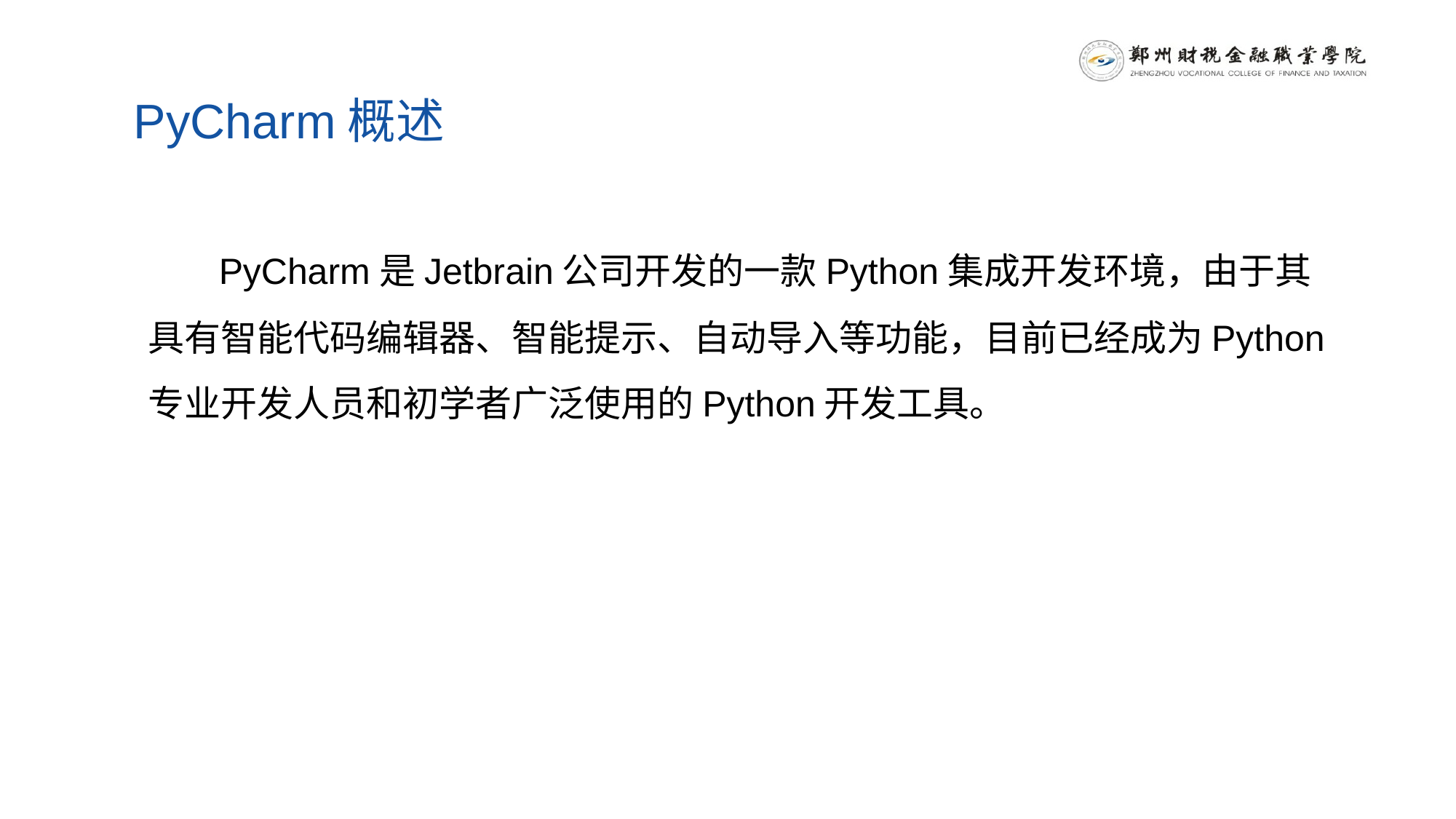

PyCharm概述
      PyCharm是Jetbrain公司开发的一款Python集成开发环境，由于其具有智能代码编辑器、智能提示、自动导入等功能，目前已经成为Python专业开发人员和初学者广泛使用的Python开发工具。